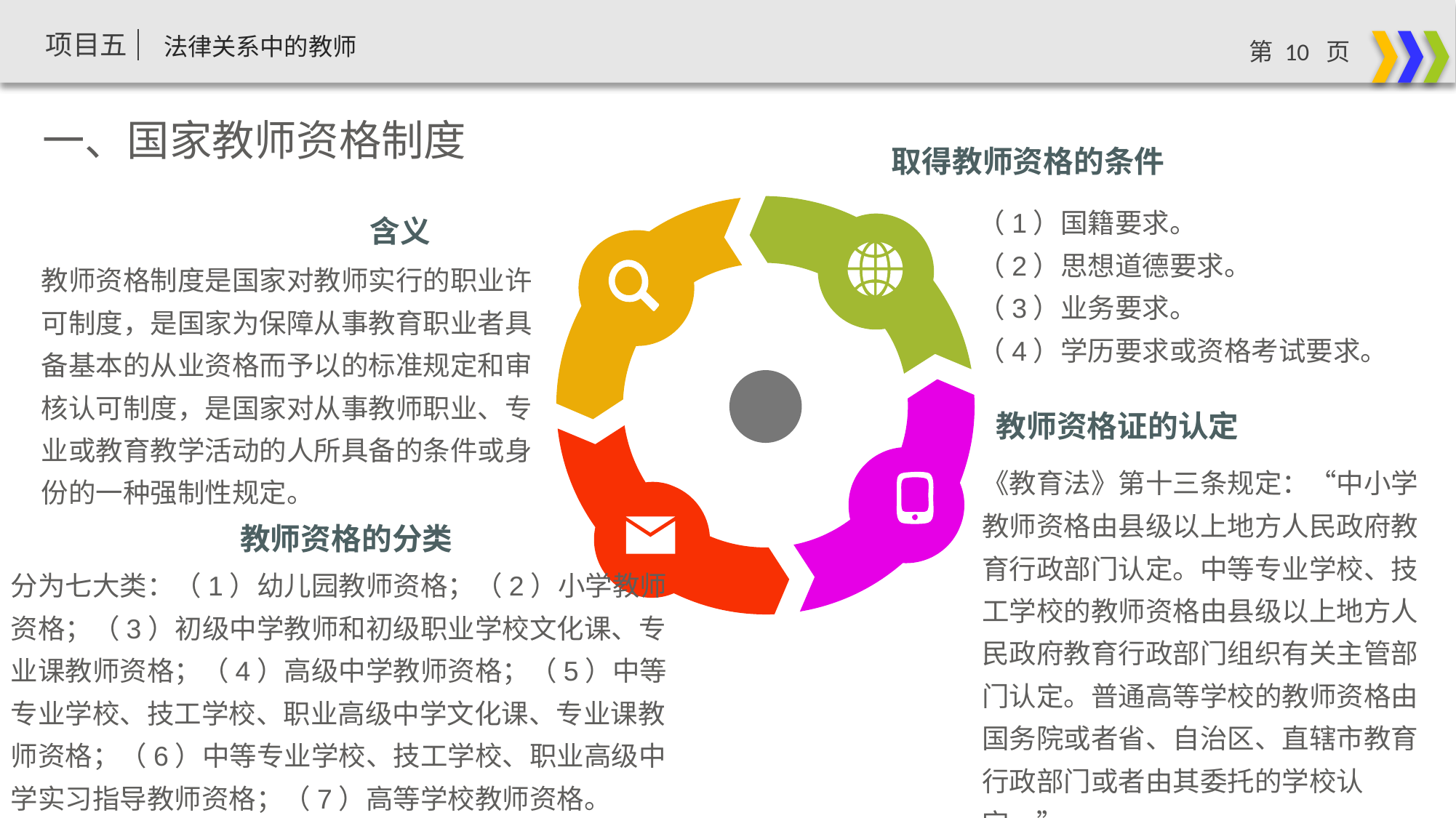

一、国家教师资格制度
取得教师资格的条件
含义
（1）国籍要求。
（2）思想道德要求。
（3）业务要求。
（4）学历要求或资格考试要求。

教师资格制度是国家对教师实行的职业许可制度，是国家为保障从事教育职业者具备基本的从业资格而予以的标准规定和审核认可制度，是国家对从事教师职业、专业或教育教学活动的人所具备的条件或身份的一种强制性规定。

教师资格证的认定

《教育法》第十三条规定：“中小学教师资格由县级以上地方人民政府教育行政部门认定。中等专业学校、技工学校的教师资格由县级以上地方人民政府教育行政部门组织有关主管部门认定。普通高等学校的教师资格由国务院或者省、自治区、直辖市教育行政部门或者由其委托的学校认定。”

教师资格的分类

分为七大类：（1）幼儿园教师资格；（2）小学教师资格；（3）初级中学教师和初级职业学校文化课、专业课教师资格；（4）高级中学教师资格；（5）中等专业学校、技工学校、职业高级中学文化课、专业课教师资格；（6）中等专业学校、技工学校、职业高级中学实习指导教师资格；（7）高等学校教师资格。